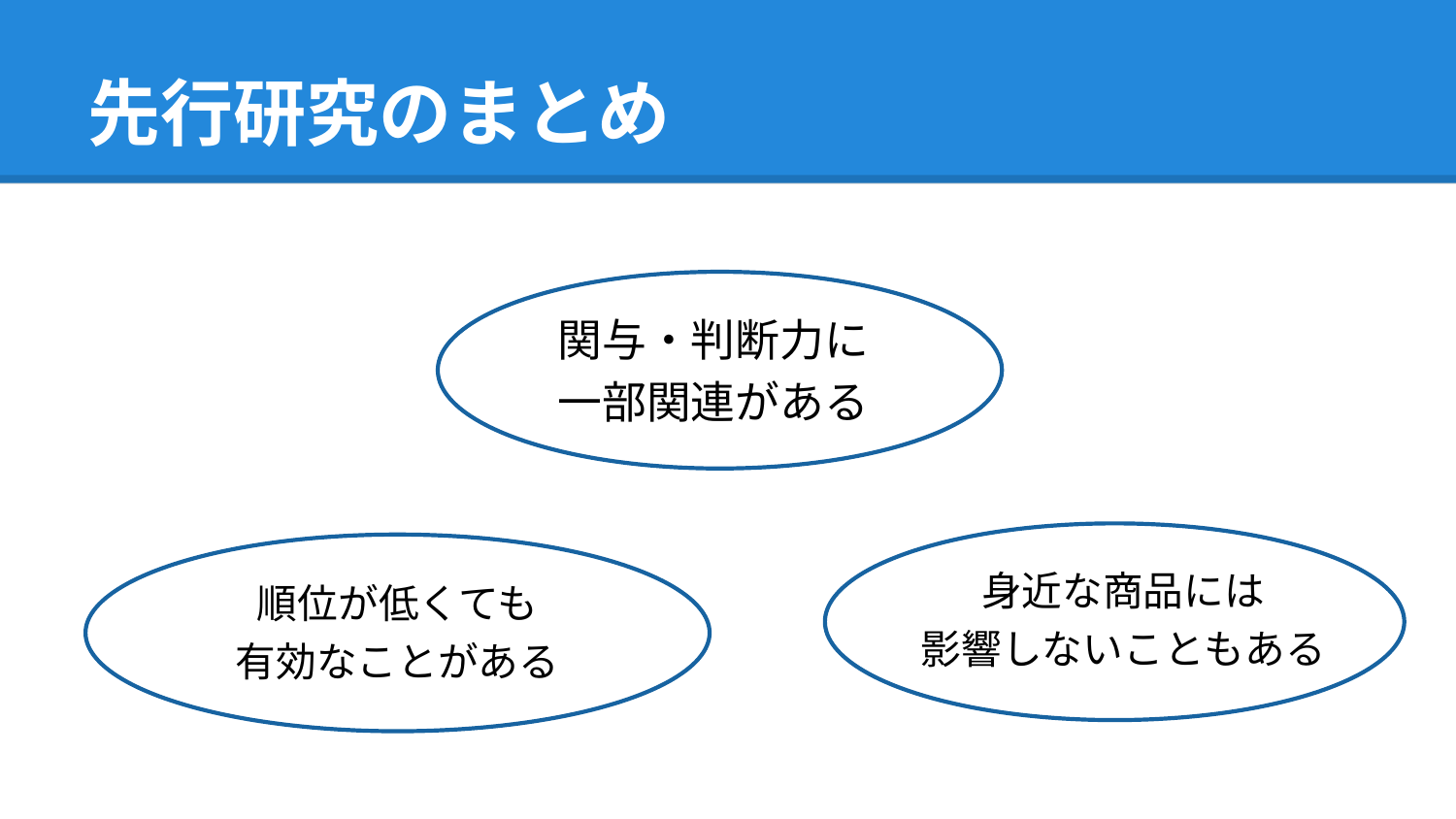

# 先行研究のまとめ

関与・判断力に
一部関連がある

身近な商品には
影響しないこともある
順位が低くても
有効なことがある